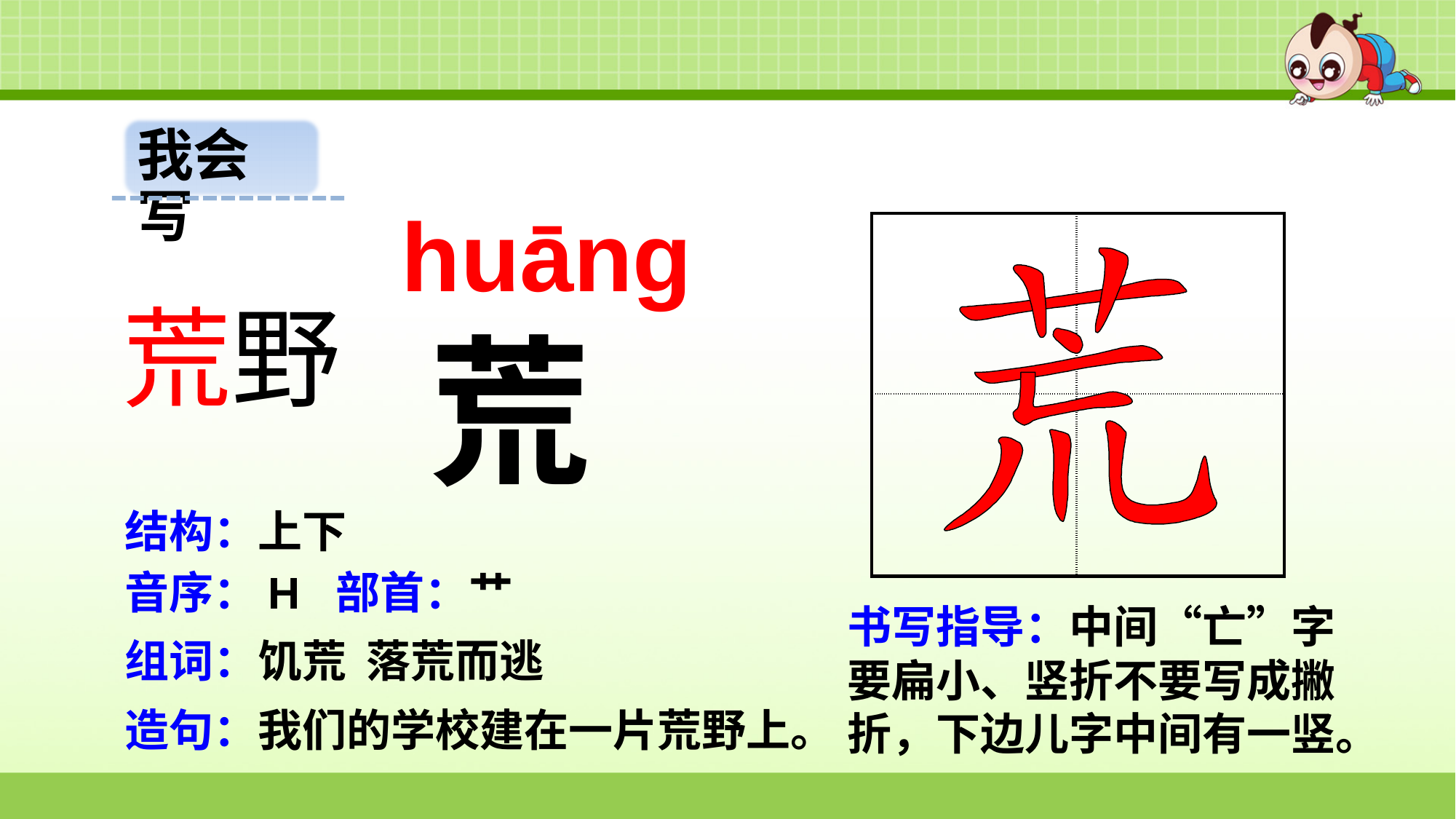

我会写

huāng
|  |  |
| --- | --- |
|  |  |

荒野
荒

结构：上下
音序：H  部首：艹
书写指导：中间“亡”字要扁小、竖折不要写成撇折，下边儿字中间有一竖。
组词：饥荒  落荒而逃
造句：我们的学校建在一片荒野上。